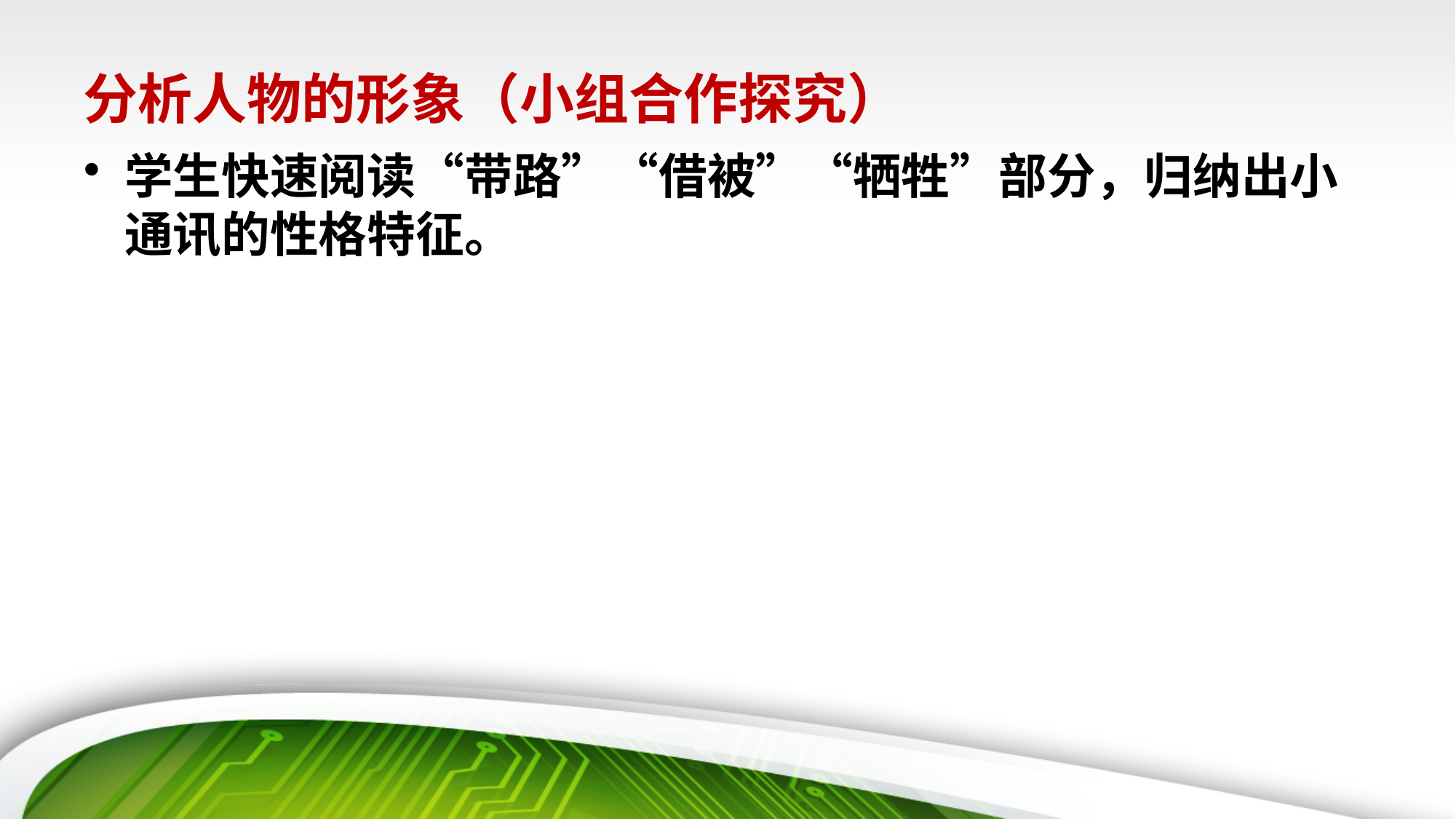

# 分析人物的形象（小组合作探究）
学生快速阅读“带路”“借被”“牺牲”部分，归纳出小通讯的性格特征。